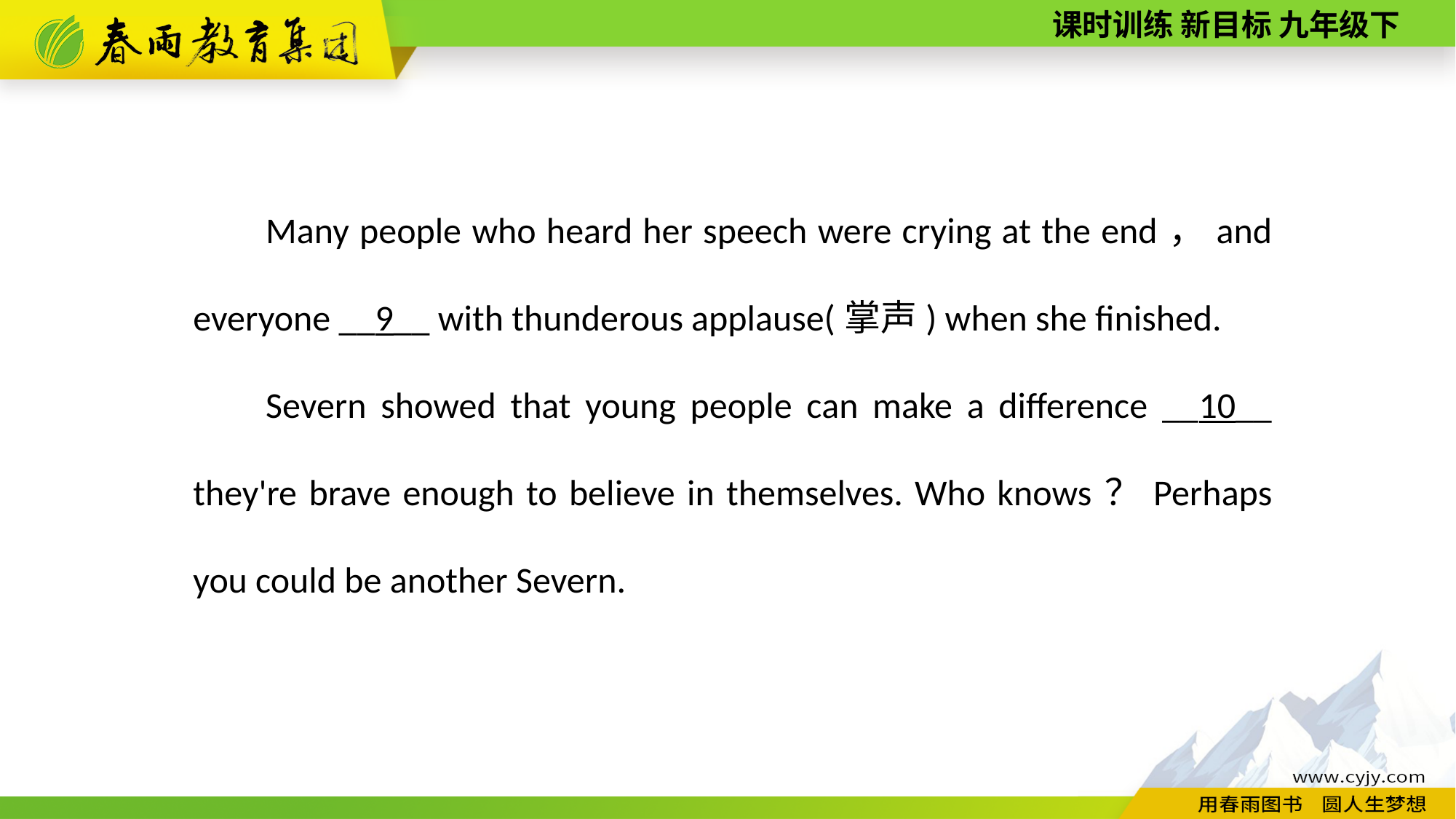

Many people who heard her speech were crying at the end，and everyone __9__ with thunderous applause(掌声) when she finished.
Severn showed that young people can make a difference __10__ they're brave enough to believe in themselves. Who knows？Perhaps you could be another Severn.